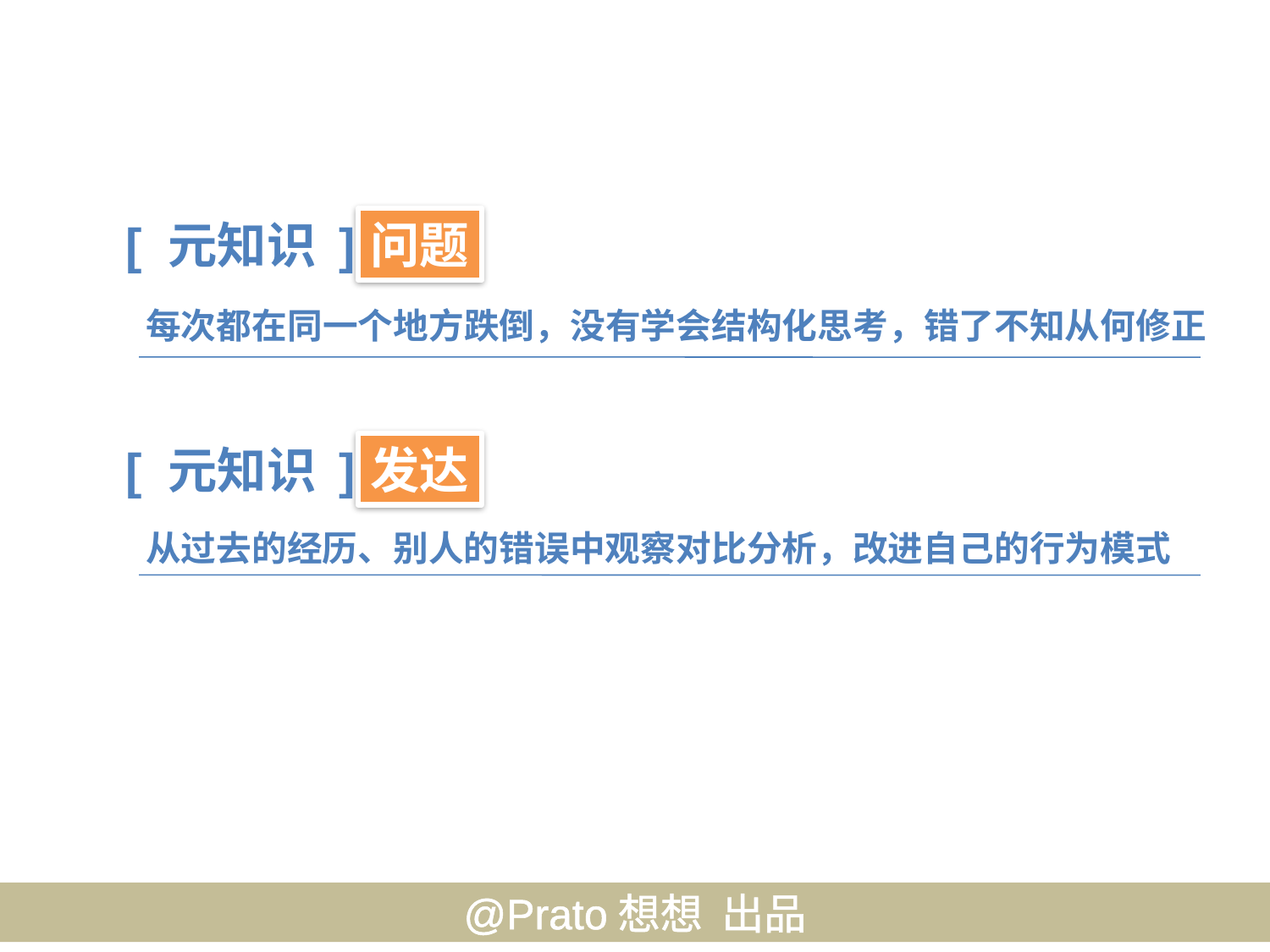

[ 元知识 ]
问题
每次都在同一个地方跌倒，没有学会结构化思考，错了不知从何修正
[ 元知识 ]
发达
从过去的经历、别人的错误中观察对比分析，改进自己的行为模式
@Prato想想  出品